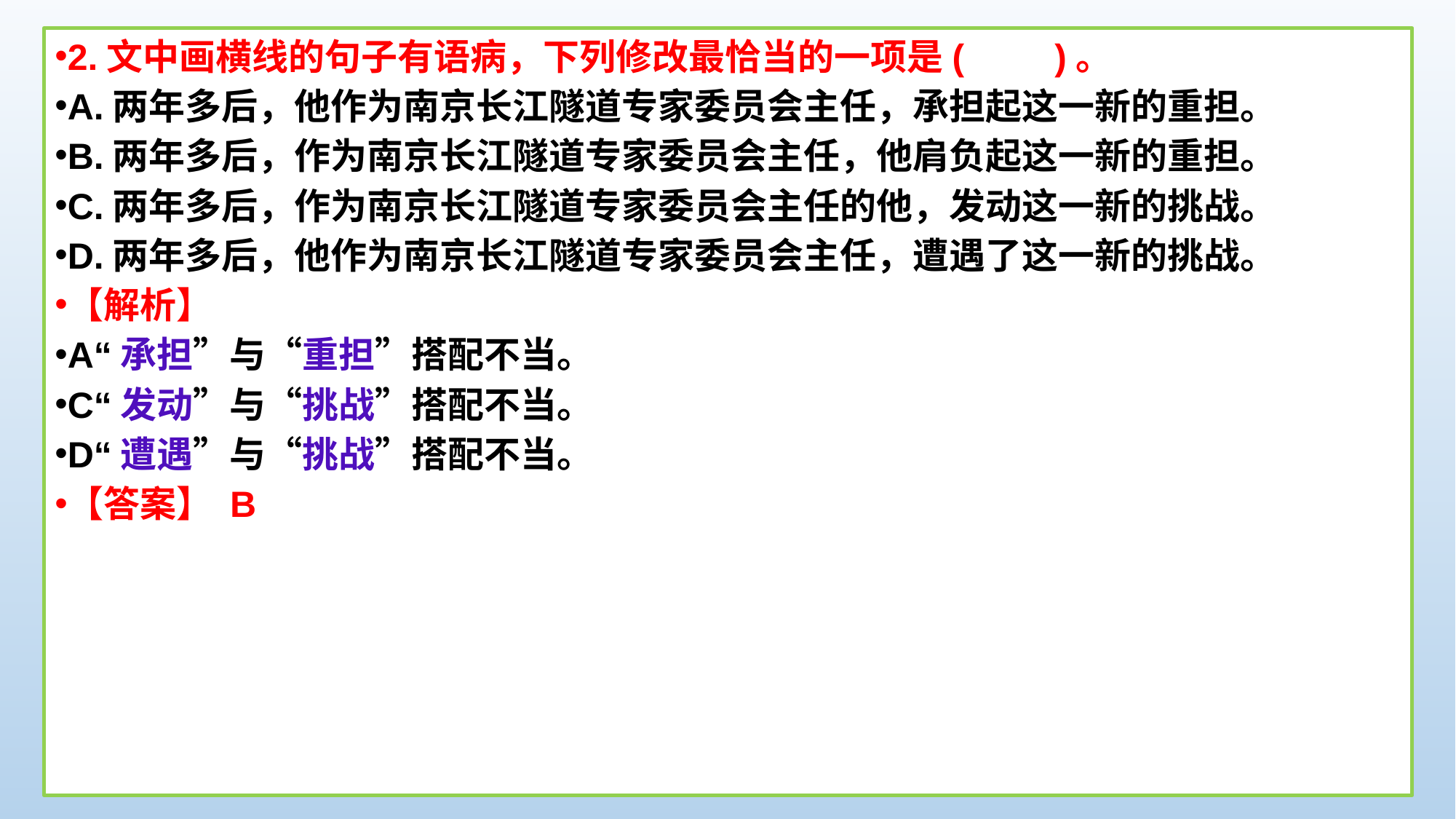

2.文中画横线的句子有语病，下列修改最恰当的一项是(　　)。
A.两年多后，他作为南京长江隧道专家委员会主任，承担起这一新的重担。
B.两年多后，作为南京长江隧道专家委员会主任，他肩负起这一新的重担。
C.两年多后，作为南京长江隧道专家委员会主任的他，发动这一新的挑战。
D.两年多后，他作为南京长江隧道专家委员会主任，遭遇了这一新的挑战。
【解析】
A“承担”与“重担”搭配不当。
C“发动”与“挑战”搭配不当。
D“遭遇”与“挑战”搭配不当。
【答案】 B